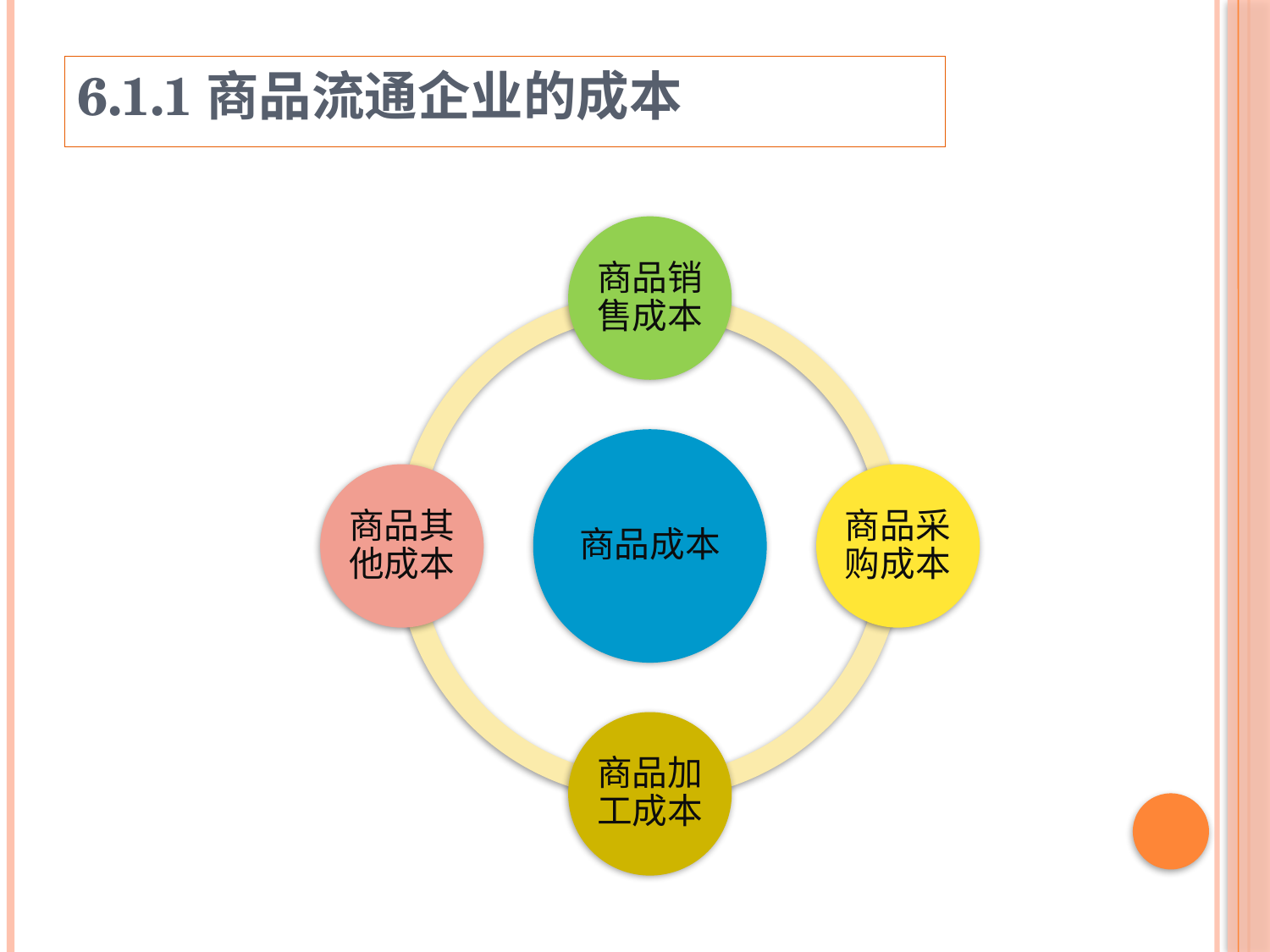

6.1.1商品流通企业的成本
商品成本
商品销售成本
商品采购成本
商品加工成本
商品其他成本